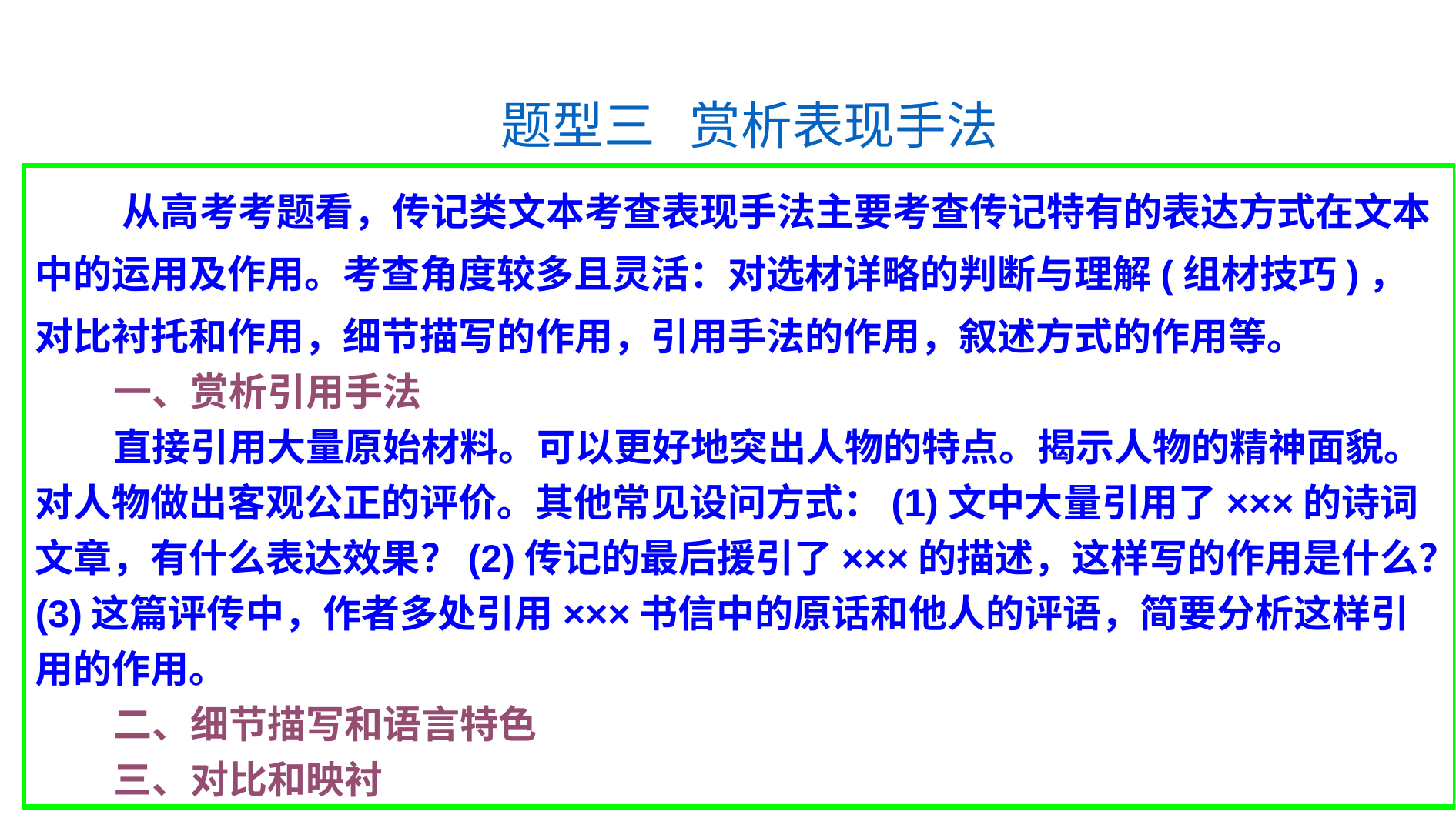

题型三   赏析表现手法
         从高考考题看，传记类文本考查表现手法主要考查传记特有的表达方式在文本中的运用及作用。考查角度较多且灵活：对选材详略的判断与理解(组材技巧)，对比衬托和作用，细节描写的作用，引用手法的作用，叙述方式的作用等。
        一、赏析引用手法
        直接引用大量原始材料。可以更好地突出人物的特点。揭示人物的精神面貌。对人物做出客观公正的评价。其他常见设问方式：(1)文中大量引用了×××的诗词文章，有什么表达效果？(2)传记的最后援引了×××的描述，这样写的作用是什么？(3)这篇评传中，作者多处引用×××书信中的原话和他人的评语，简要分析这样引用的作用。
        二、细节描写和语言特色
        三、对比和映衬